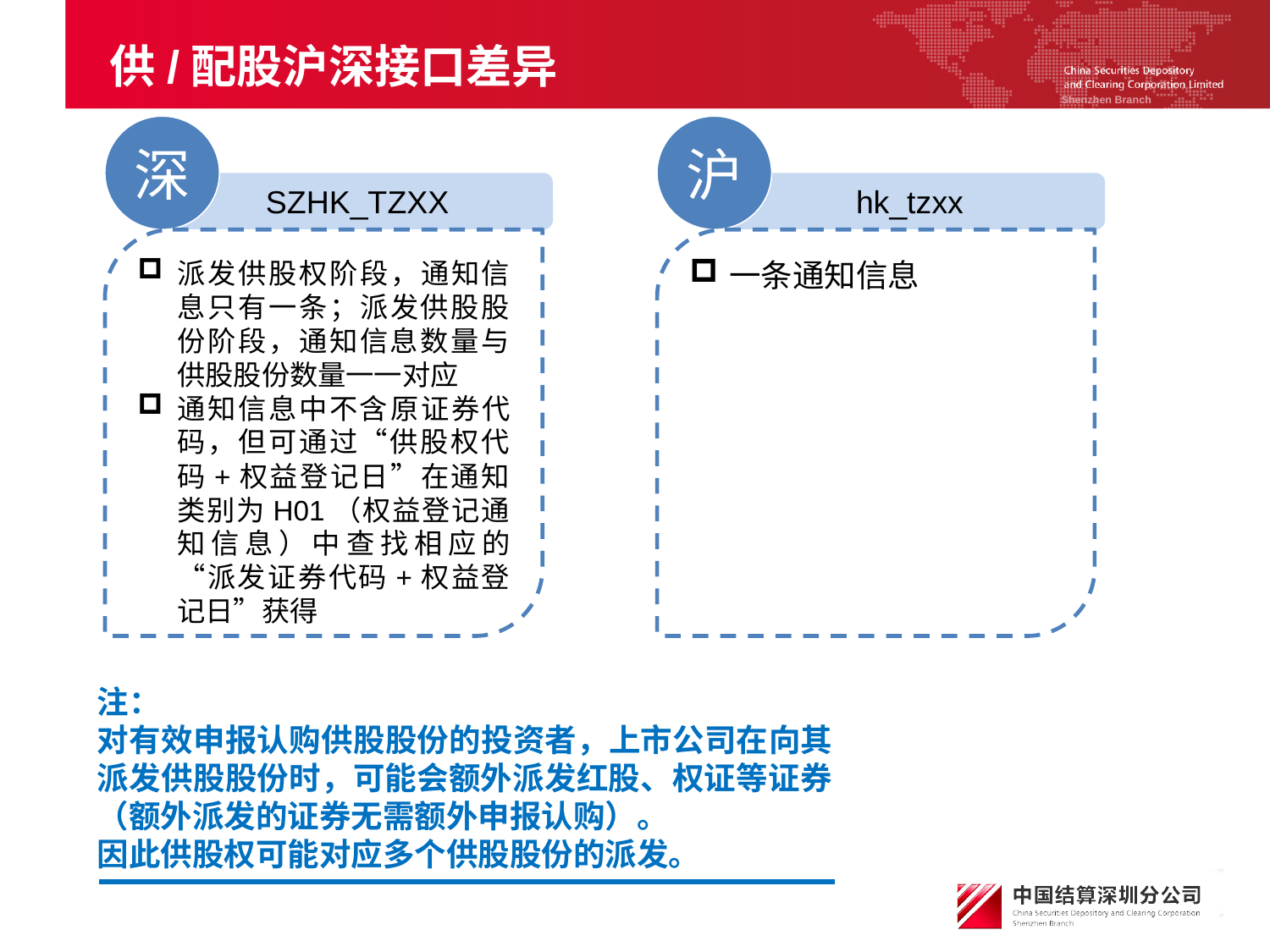

# 供/配股沪深接口差异
深
SZHK_TZXX
派发供股权阶段，通知信息只有一条；派发供股股份阶段，通知信息数量与供股股份数量一一对应
通知信息中不含原证券代码，但可通过“供股权代码+权益登记日”在通知类别为H01（权益登记通知信息）中查找相应的“派发证券代码+权益登记日”获得
沪
hk_tzxx
一条通知信息
注：
对有效申报认购供股股份的投资者，上市公司在向其派发供股股份时，可能会额外派发红股、权证等证券（额外派发的证券无需额外申报认购）。
因此供股权可能对应多个供股股份的派发。